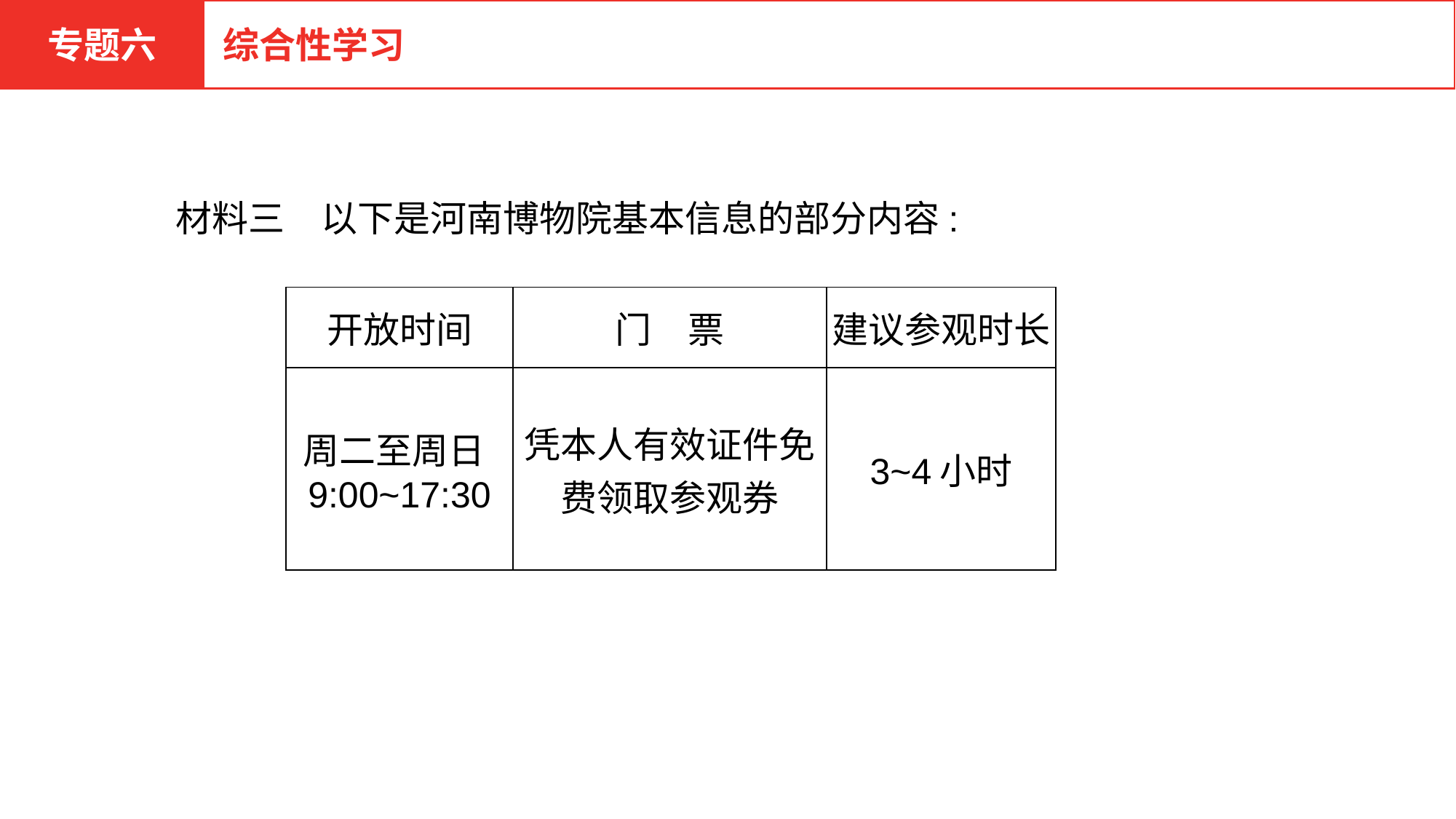

专题六
综合性学习
　　材料三　以下是河南博物院基本信息的部分内容:
| 开放时间 | 门　票 | 建议参观时长 |
| --- | --- | --- |
| 周二至周日9:00~17:30 | 凭本人有效证件免费领取参观券 | 3~4小时 |